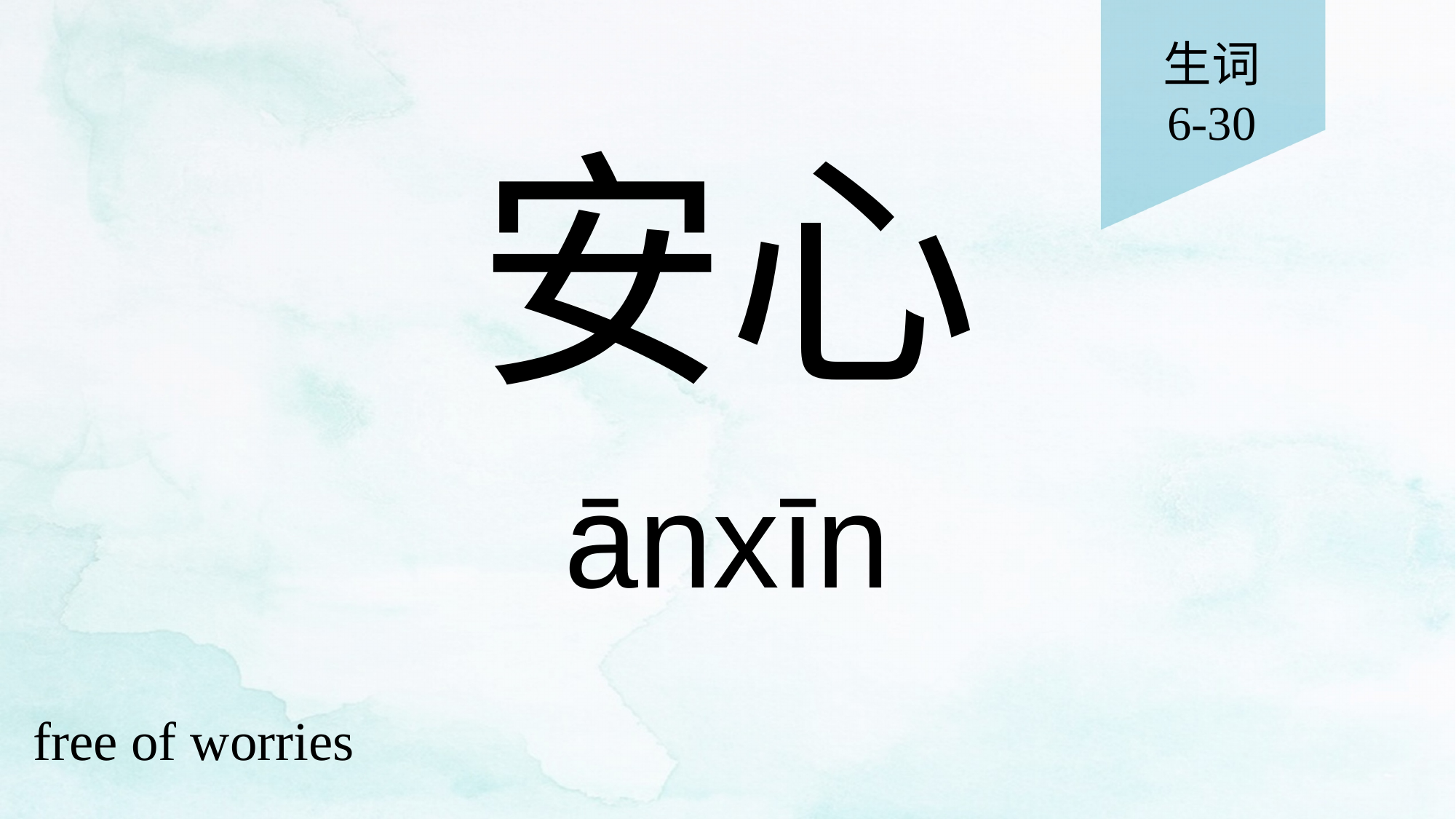

生词
6-30
# 安心
ānxīn
free of worries